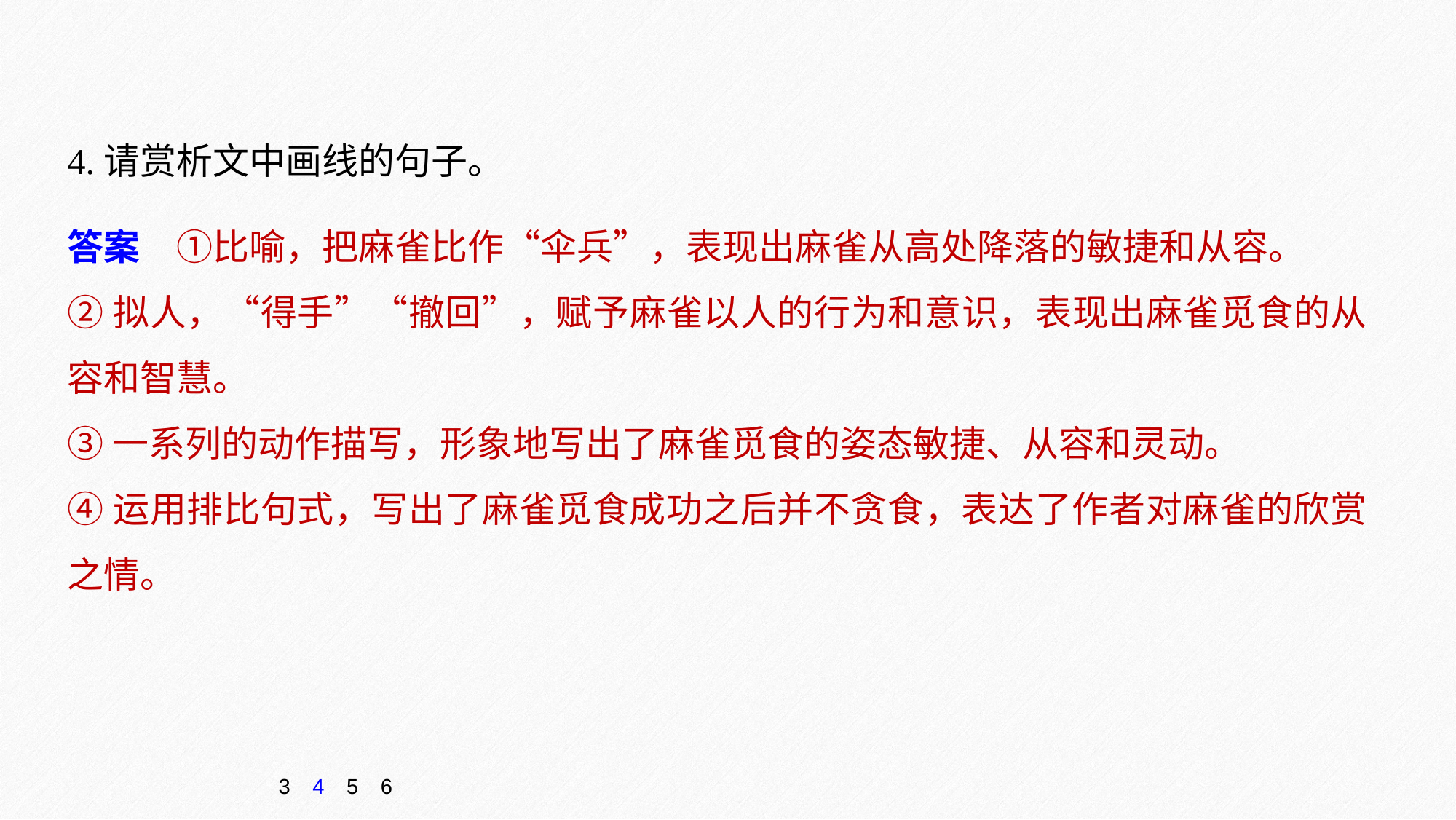

4.请赏析文中画线的句子。
答案　①比喻，把麻雀比作“伞兵”，表现出麻雀从高处降落的敏捷和从容。
②拟人，“得手”“撤回”，赋予麻雀以人的行为和意识，表现出麻雀觅食的从容和智慧。
③一系列的动作描写，形象地写出了麻雀觅食的姿态敏捷、从容和灵动。
④运用排比句式，写出了麻雀觅食成功之后并不贪食，表达了作者对麻雀的欣赏之情。
3
4
5
6